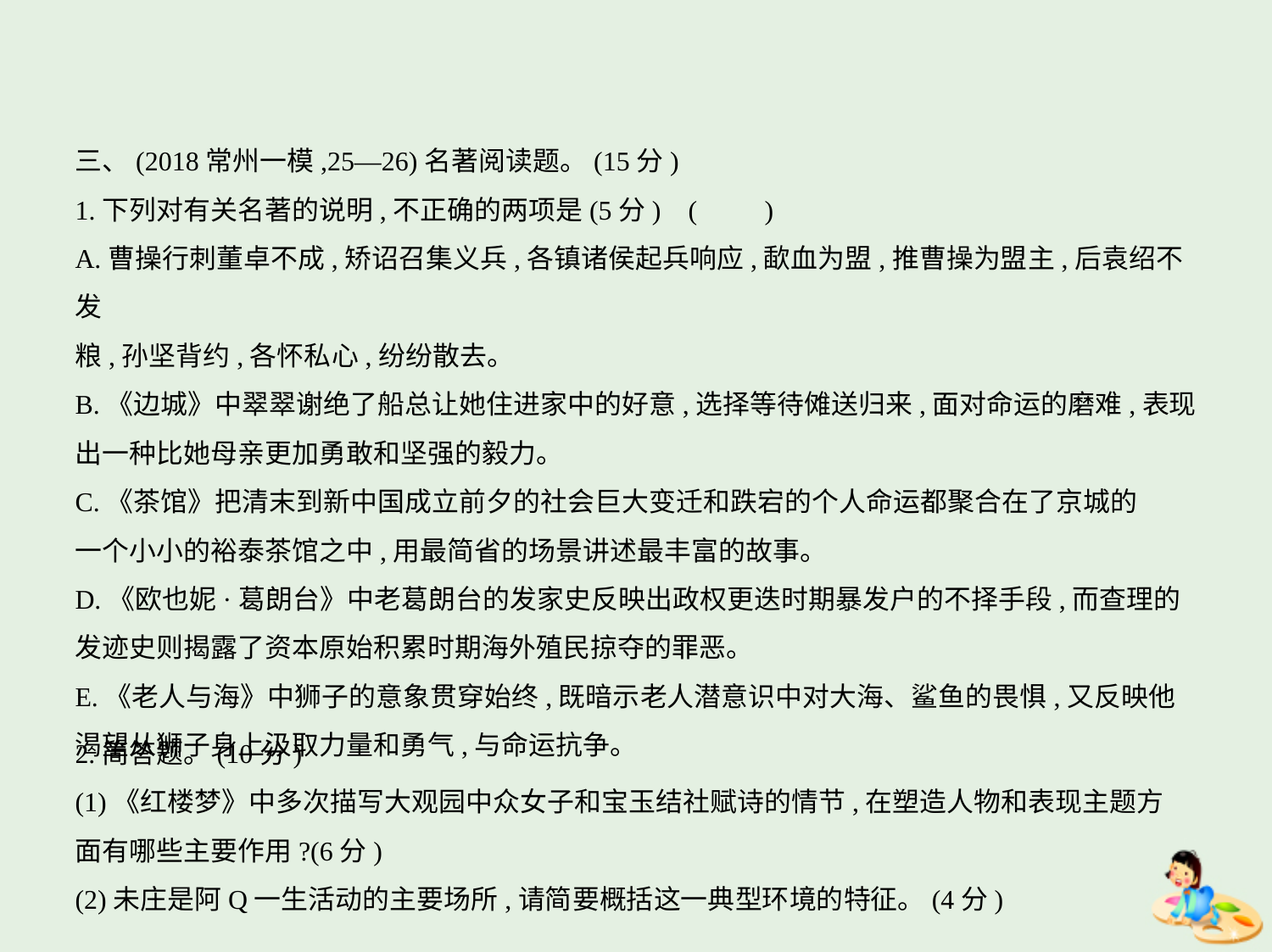

三、(2018常州一模,25—26)名著阅读题。(15分)
1.下列对有关名著的说明,不正确的两项是(5分) (　　)
A.曹操行刺董卓不成,矫诏召集义兵,各镇诸侯起兵响应,歃血为盟,推曹操为盟主,后袁绍不发
粮,孙坚背约,各怀私心,纷纷散去。
B.《边城》中翠翠谢绝了船总让她住进家中的好意,选择等待傩送归来,面对命运的磨难,表现
出一种比她母亲更加勇敢和坚强的毅力。
C.《茶馆》把清末到新中国成立前夕的社会巨大变迁和跌宕的个人命运都聚合在了京城的
一个小小的裕泰茶馆之中,用最简省的场景讲述最丰富的故事。
D.《欧也妮·葛朗台》中老葛朗台的发家史反映出政权更迭时期暴发户的不择手段,而查理的
发迹史则揭露了资本原始积累时期海外殖民掠夺的罪恶。
E.《老人与海》中狮子的意象贯穿始终,既暗示老人潜意识中对大海、鲨鱼的畏惧,又反映他
渴望从狮子身上汲取力量和勇气,与命运抗争。
2.简答题。(10分)
(1)《红楼梦》中多次描写大观园中众女子和宝玉结社赋诗的情节,在塑造人物和表现主题方
面有哪些主要作用?(6分)
(2)未庄是阿Q一生活动的主要场所,请简要概括这一典型环境的特征。(4分)